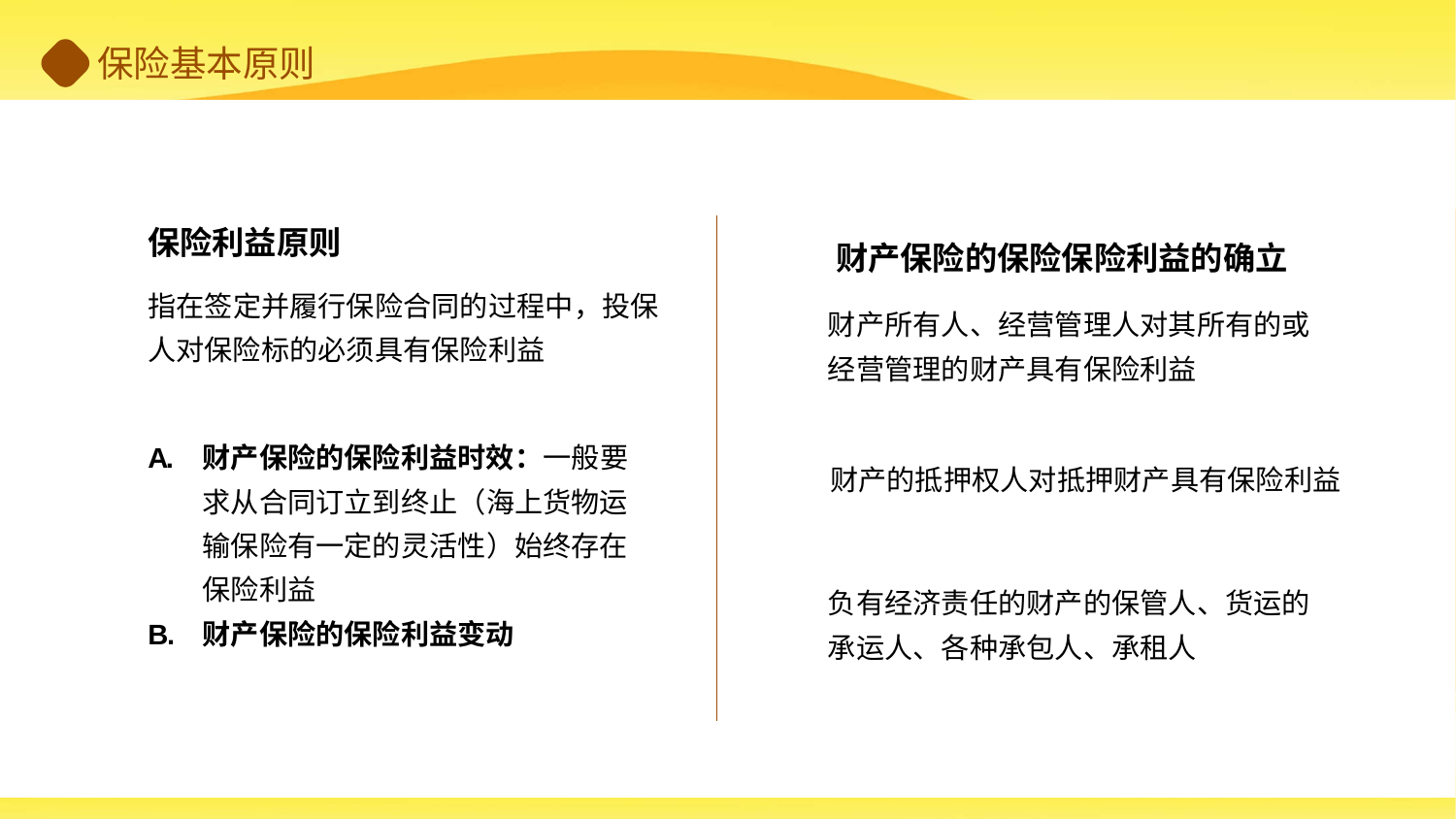

保险利益原则
财产保险的保险保险利益的确立
指在签定并履行保险合同的过程中，投保人对保险标的必须具有保险利益
财产所有人、经营管理人对其所有的或经营管理的财产具有保险利益
财产保险的保险利益时效：一般要求从合同订立到终止（海上货物运输保险有一定的灵活性）始终存在保险利益
财产保险的保险利益变动
财产的抵押权人对抵押财产具有保险利益
负有经济责任的财产的保管人、货运的承运人、各种承包人、承租人